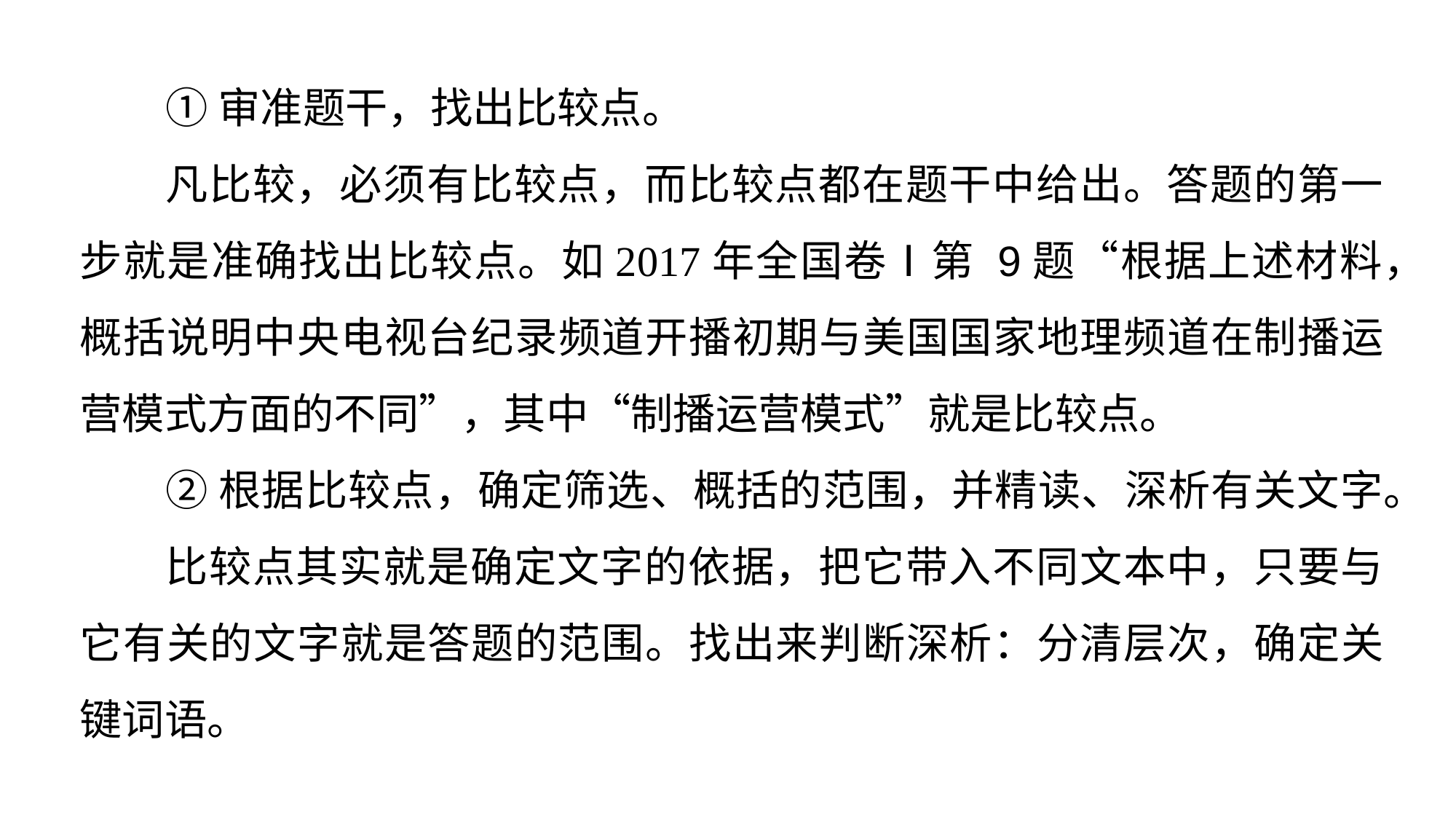

①审准题干，找出比较点。
凡比较，必须有比较点，而比较点都在题干中给出。答题的第一步就是准确找出比较点。如2017年全国卷Ⅰ第 9题“根据上述材料，概括说明中央电视台纪录频道开播初期与美国国家地理频道在制播运营模式方面的不同”，其中“制播运营模式”就是比较点。
②根据比较点，确定筛选、概括的范围，并精读、深析有关文字。
比较点其实就是确定文字的依据，把它带入不同文本中，只要与它有关的文字就是答题的范围。找出来判断深析：分清层次，确定关键词语。